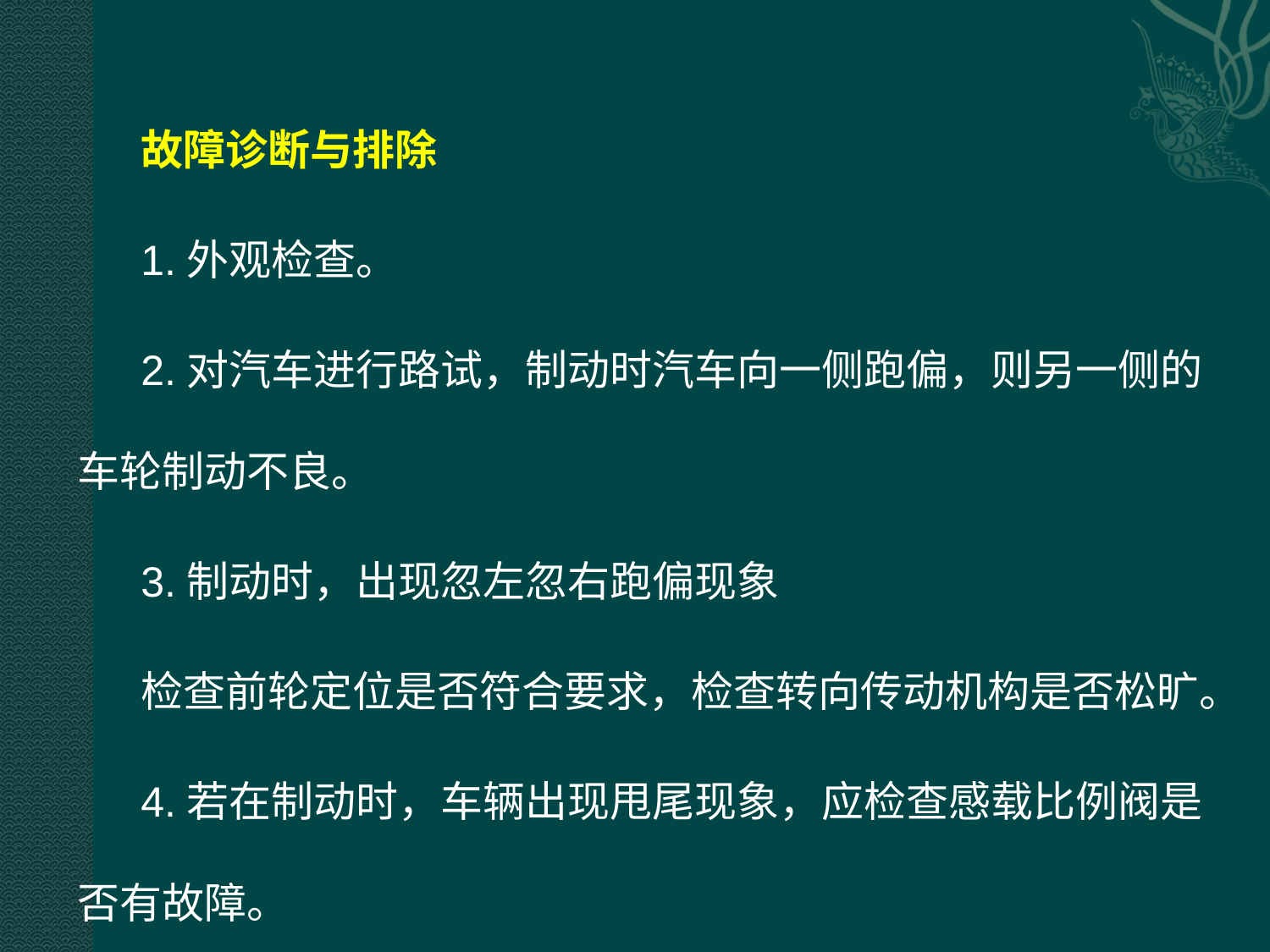

故障诊断与排除
1.外观检查。
2.对汽车进行路试，制动时汽车向一侧跑偏，则另一侧的车轮制动不良。
3.制动时，出现忽左忽右跑偏现象
检查前轮定位是否符合要求，检查转向传动机构是否松旷。
4.若在制动时，车辆出现甩尾现象，应检查感载比例阀是否有故障。